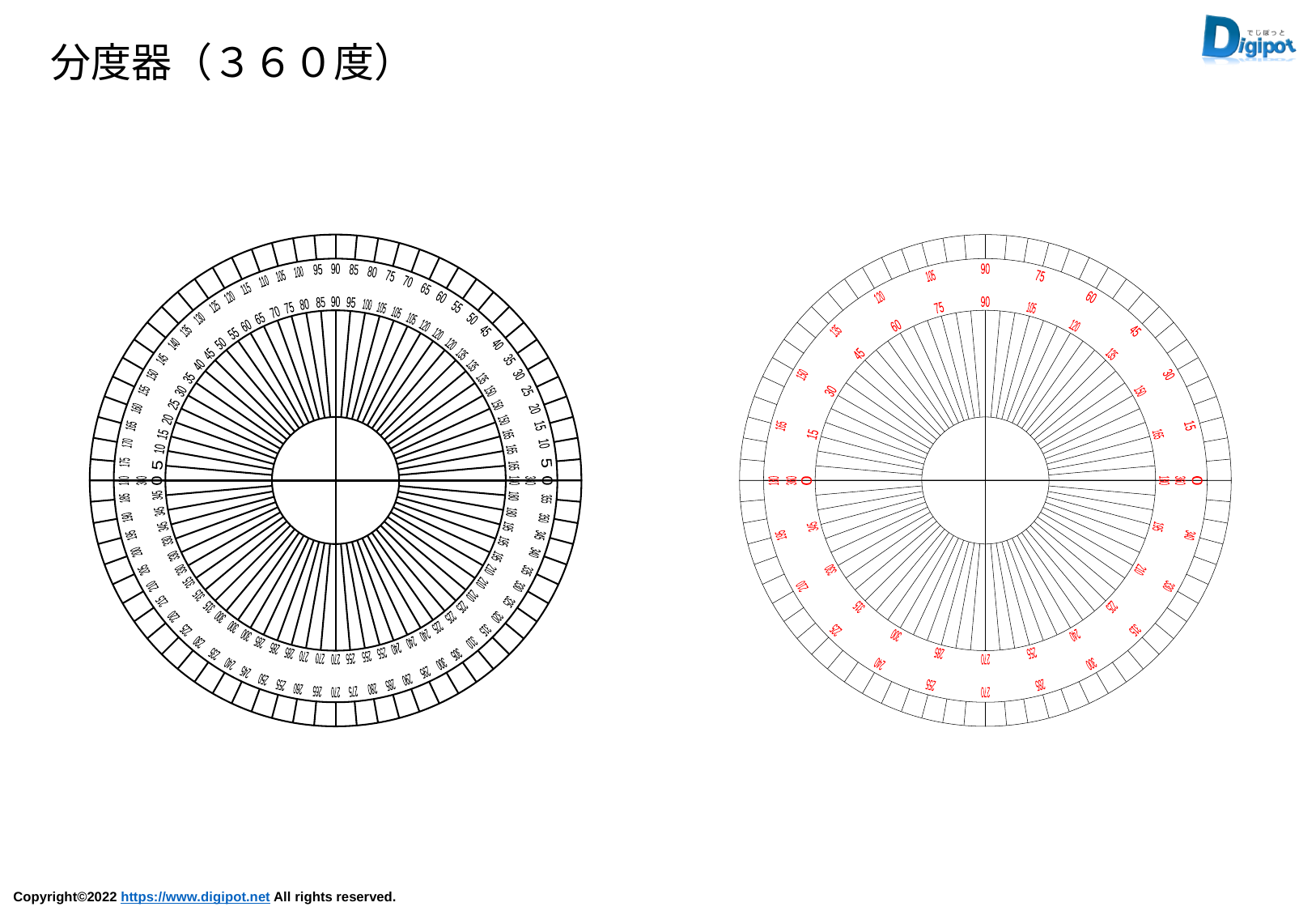

分度器（３６０度）

90
105
75
120
60
90
75
105
60
120
135
45
45
135
150
30
30
150
15
165
15
165
180
0
180
0
195
345
345
195
210
330
330
210
225
315
315
225
300
240
285
255
270
240
300
255
285
270
95
85
80
100
110
70
115
65
85
95
80
100
125
55
70
105
130
65
105
50
55
120
50
140
120
40
145
35
40
135
35
135
155
25
25
150
160
20
20
150
170
10
10
165
175
5
5
165
360
360
345
180
185
355
345
180
190
350
330
195
200
340
330
195
205
335
315
210
315
210
215
325
220
300
320
225
300
225
230
285
240
310
285
240
235
305
270
255
270
255
245
295
250
290
260
280
265
275

90
105
75
120
60
90
75
105
60
120
135
45
45
135
150
30
30
150
15
165
15
165
180
360
0
180
360
0
195
345
340
195
210
330
330
210
225
315
315
225
240
300
255
285
270
240
300
255
285
270